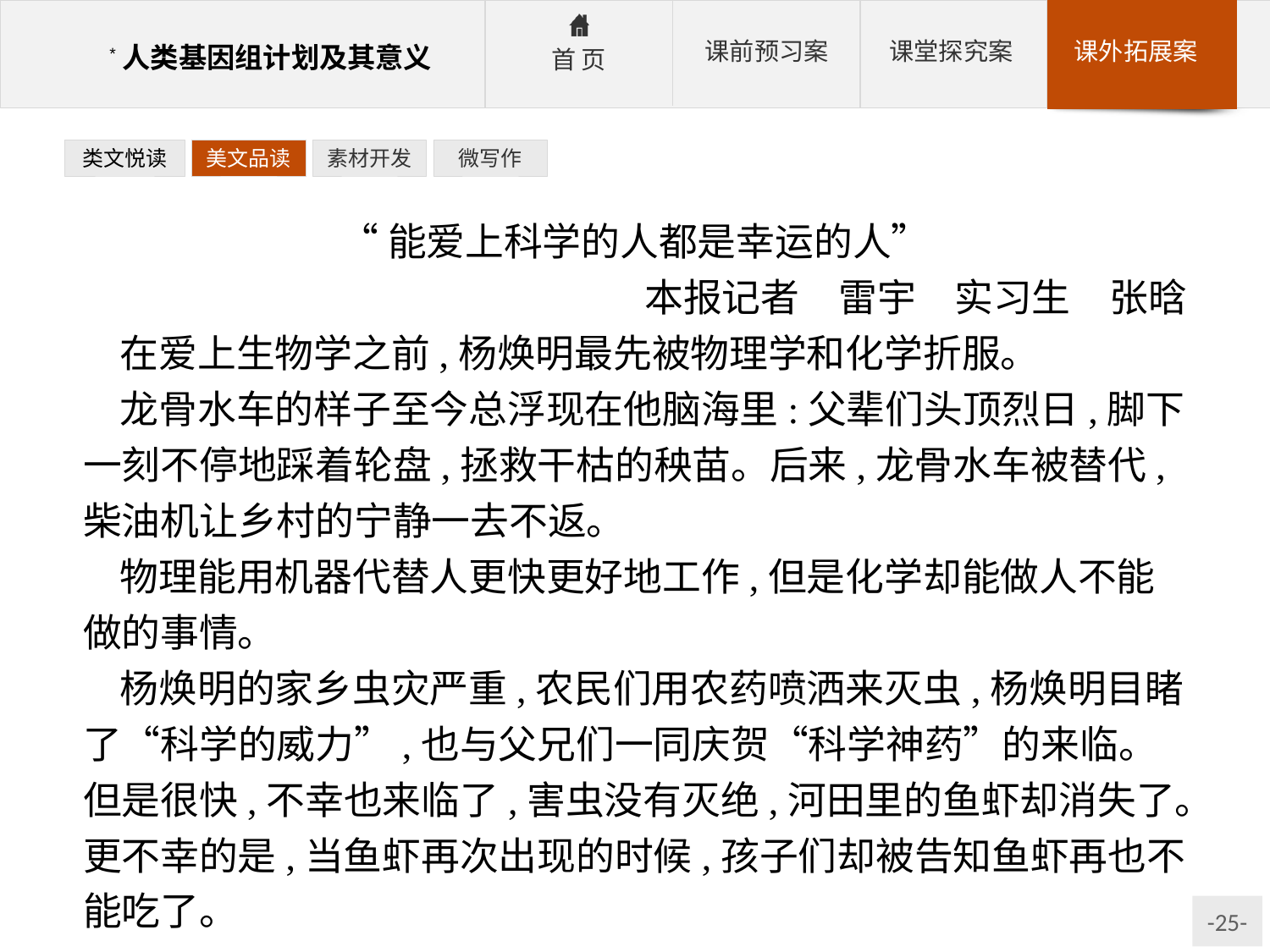

类文悦读
美文品读
素材开发
微写作
“能爱上科学的人都是幸运的人”
本报记者　雷宇　实习生　张晗
在爱上生物学之前,杨焕明最先被物理学和化学折服。
龙骨水车的样子至今总浮现在他脑海里:父辈们头顶烈日,脚下一刻不停地踩着轮盘,拯救干枯的秧苗。后来,龙骨水车被替代,柴油机让乡村的宁静一去不返。
物理能用机器代替人更快更好地工作,但是化学却能做人不能做的事情。
杨焕明的家乡虫灾严重,农民们用农药喷洒来灭虫,杨焕明目睹了“科学的威力”,也与父兄们一同庆贺“科学神药”的来临。但是很快,不幸也来临了,害虫没有灭绝,河田里的鱼虾却消失了。更不幸的是,当鱼虾再次出现的时候,孩子们却被告知鱼虾再也不能吃了。